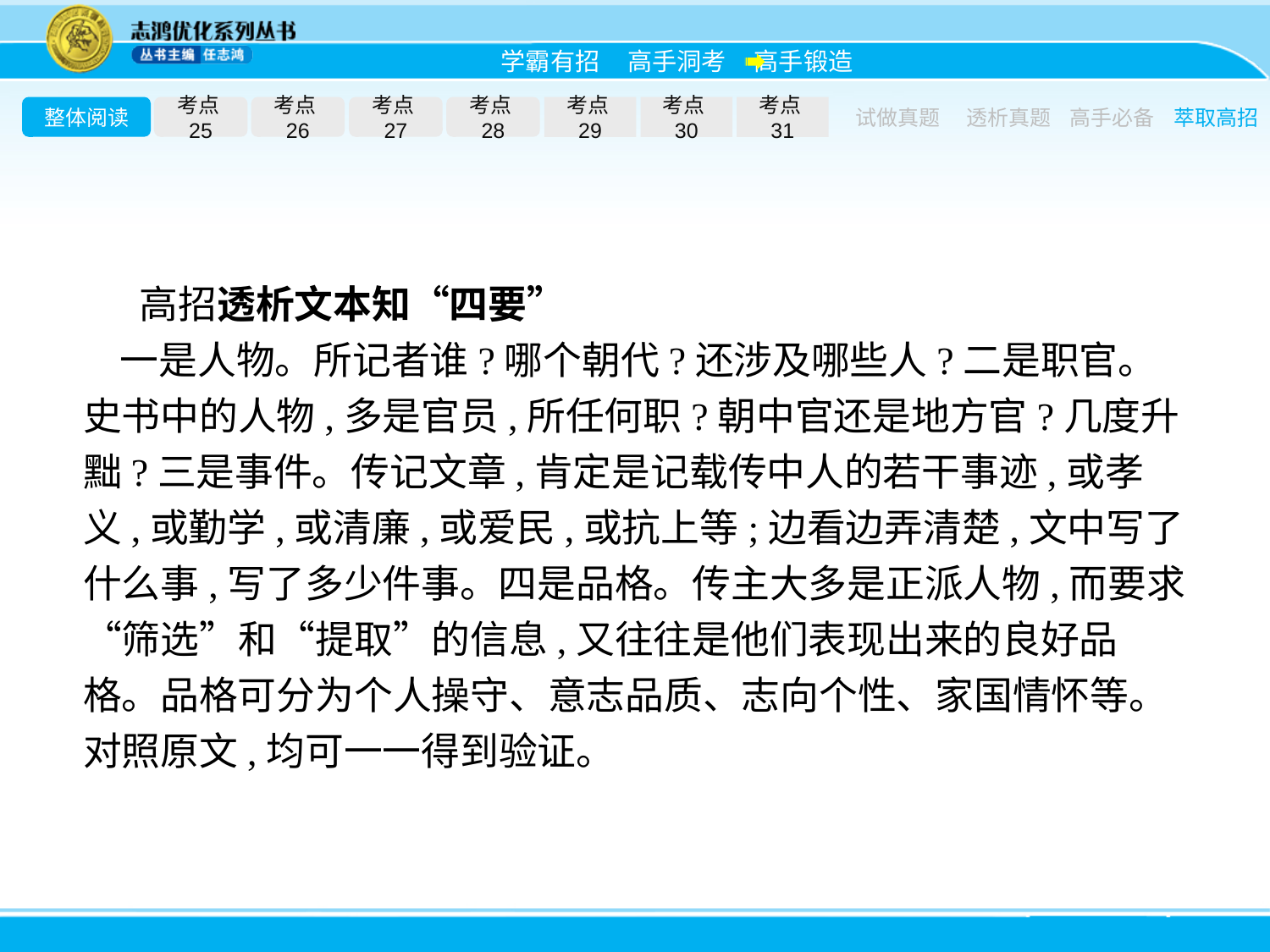

整体阅读
考点25
考点26
考点27
考点28
考点29
考点30
考点31
试做真题
透析真题
高手必备
萃取高招
高招透析文本知“四要”
一是人物。所记者谁?哪个朝代?还涉及哪些人?二是职官。史书中的人物,多是官员,所任何职?朝中官还是地方官?几度升黜?三是事件。传记文章,肯定是记载传中人的若干事迹,或孝义,或勤学,或清廉,或爱民,或抗上等;边看边弄清楚,文中写了什么事,写了多少件事。四是品格。传主大多是正派人物,而要求“筛选”和“提取”的信息,又往往是他们表现出来的良好品格。品格可分为个人操守、意志品质、志向个性、家国情怀等。对照原文,均可一一得到验证。